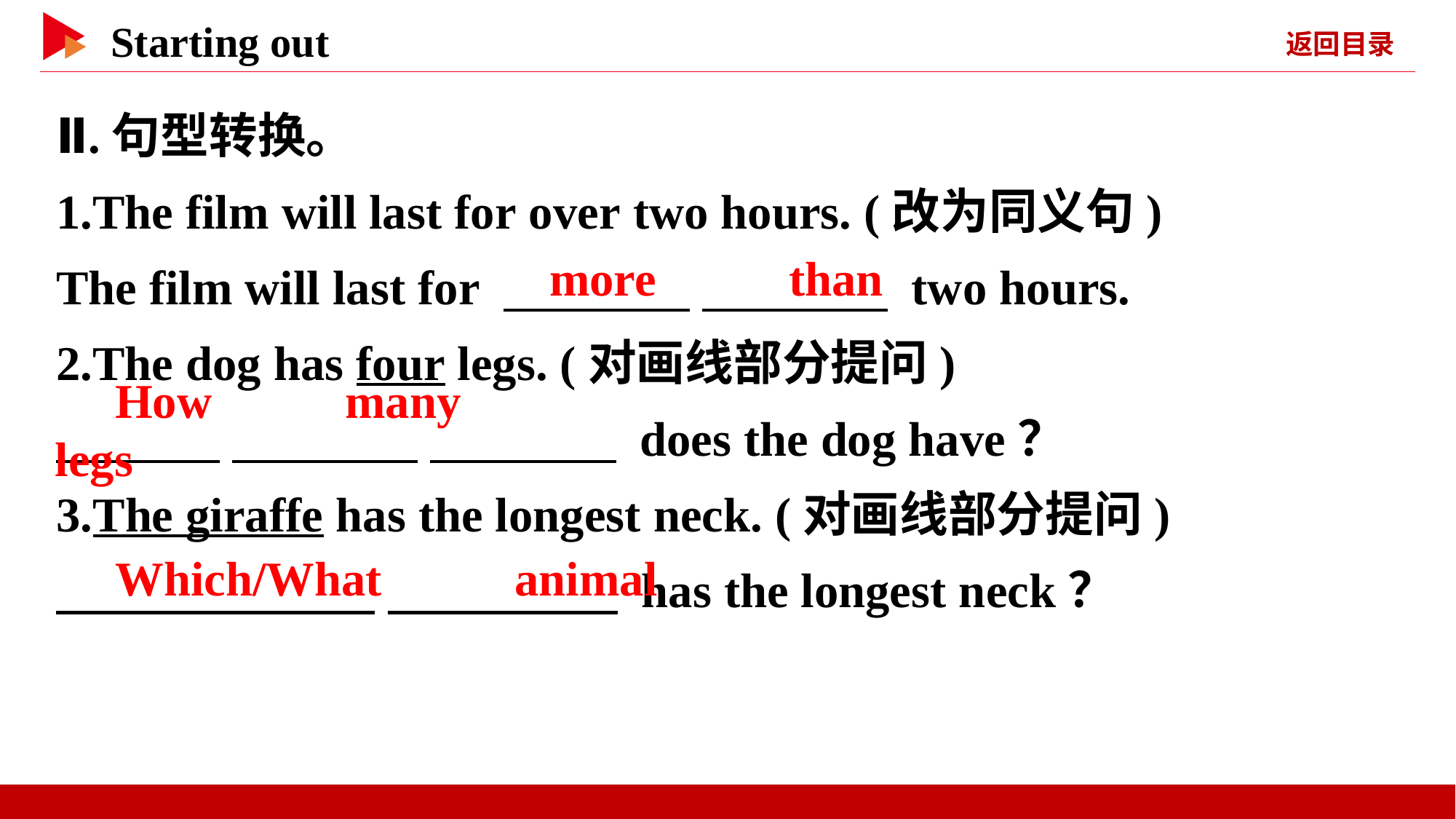

Ⅱ.句型转换。
1.The film will last for over two hours. (改为同义句)
The film will last for 　        　 　        　 two hours.
2.The dog has four legs. (对画线部分提问)
　      　 　        　 　        　 does the dog have？
3.The giraffe has the longest neck. (对画线部分提问)
　                    　 　            　 has the longest neck？
　more　 　than
　How　 　many　 　legs
　Which/What　 　animal